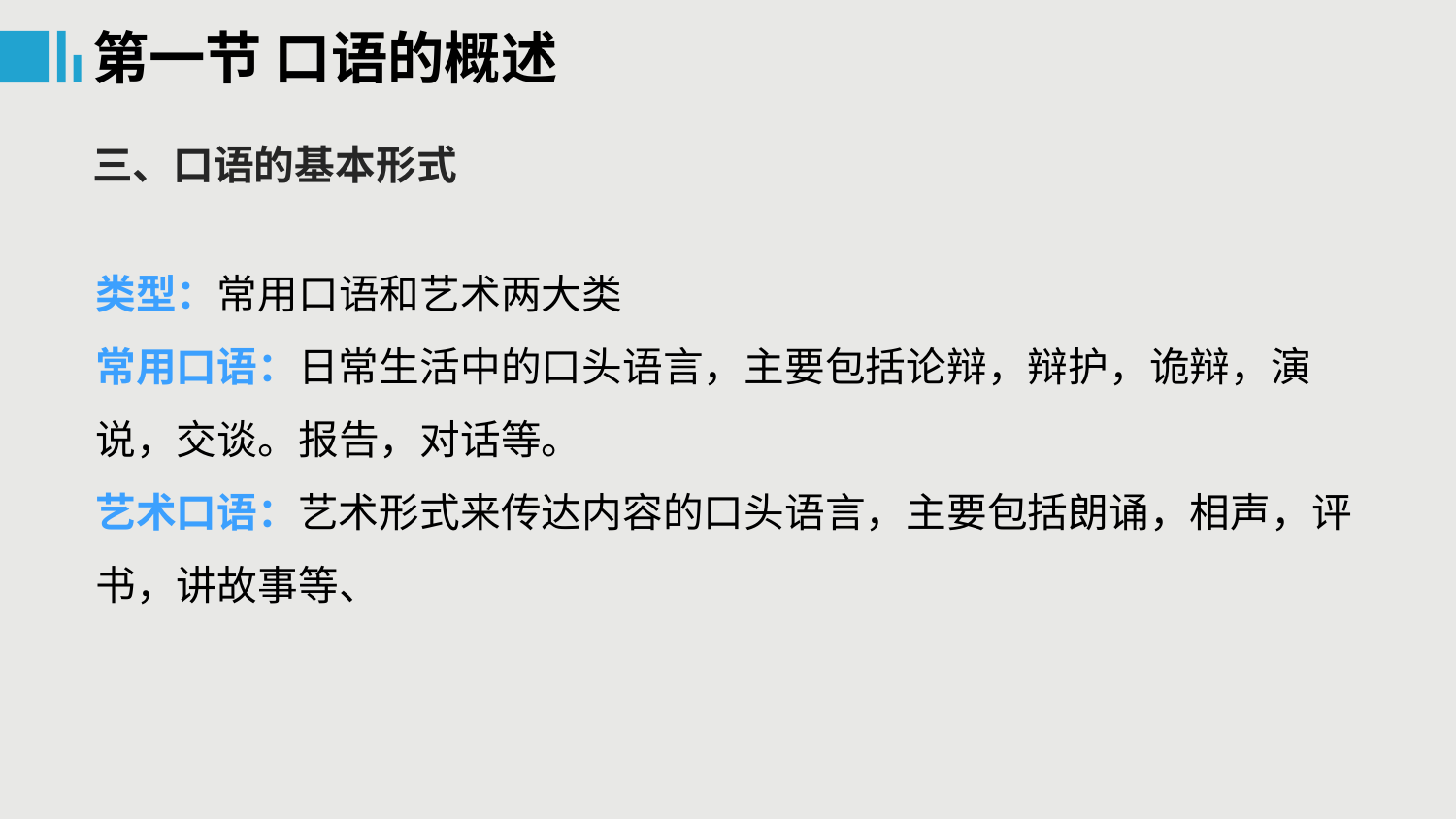

第一节 口语的概述

三、口语的基本形式
类型：常用口语和艺术两大类
常用口语：日常生活中的口头语言，主要包括论辩，辩护，诡辩，演说，交谈。报告，对话等。
艺术口语：艺术形式来传达内容的口头语言，主要包括朗诵，相声，评书，讲故事等、